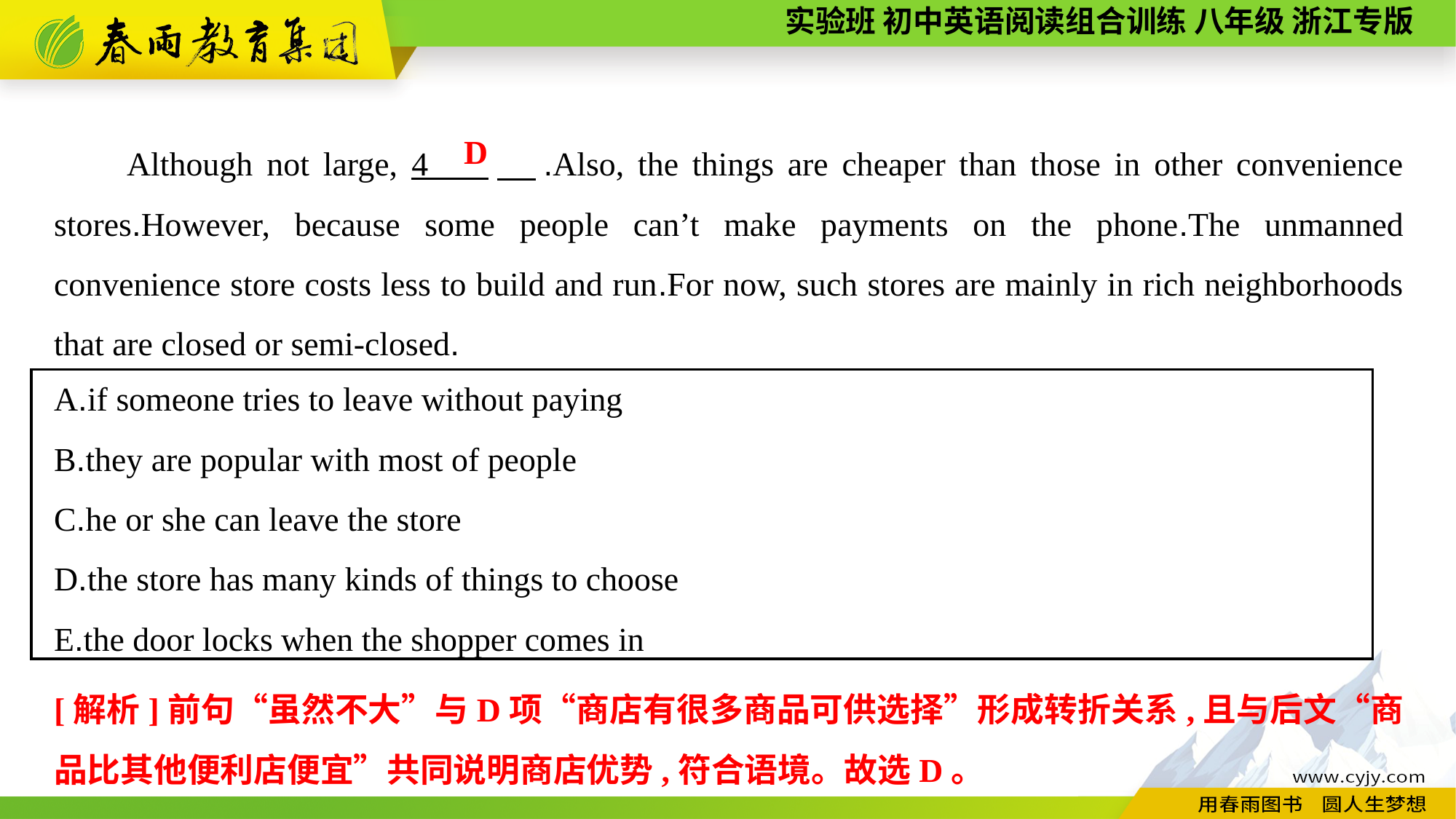

Although not large, 4    　.Also, the things are cheaper than those in other convenience stores.However, because some people can’t make payments on the phone.The unmanned convenience store costs less to build and run.For now, such stores are mainly in rich neighborhoods that are closed or semi-closed.
D
A.if someone tries to leave without paying
B.they are popular with most of people
C.he or she can leave the store
D.the store has many kinds of things to choose
E.the door locks when the shopper comes in

[解析]前句“虽然不大”与D项“商店有很多商品可供选择”形成转折关系,且与后文“商品比其他便利店便宜”共同说明商店优势,符合语境。故选D。